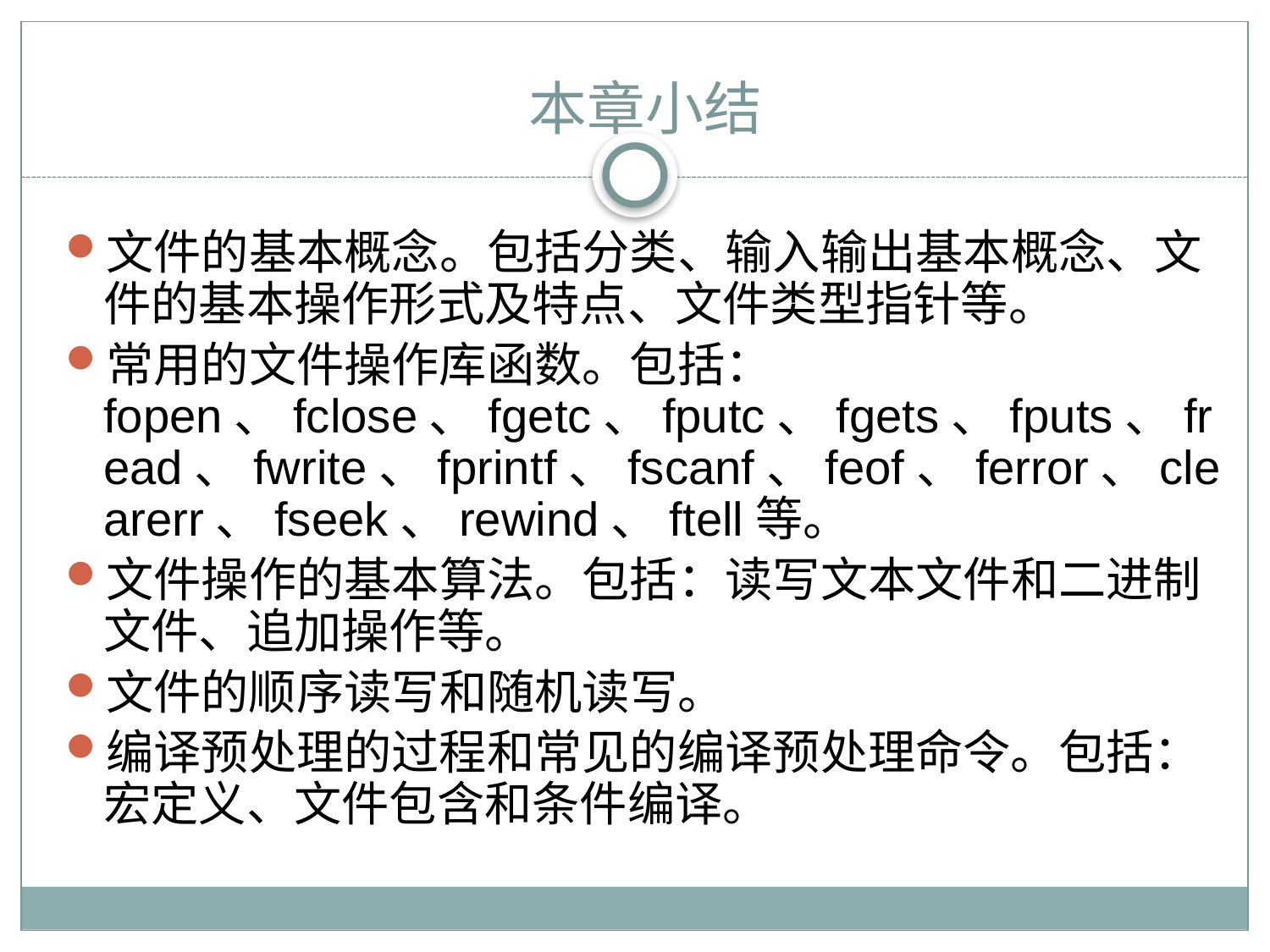

本章小结
文件的基本概念。包括分类、输入输出基本概念、文件的基本操作形式及特点、文件类型指针等。
常用的文件操作库函数。包括：fopen、fclose、fgetc、fputc、fgets、fputs、fread、fwrite、fprintf、fscanf、feof、ferror、clearerr、fseek、rewind、ftell等。
文件操作的基本算法。包括：读写文本文件和二进制文件、追加操作等。
文件的顺序读写和随机读写。
编译预处理的过程和常见的编译预处理命令。包括：宏定义、文件包含和条件编译。